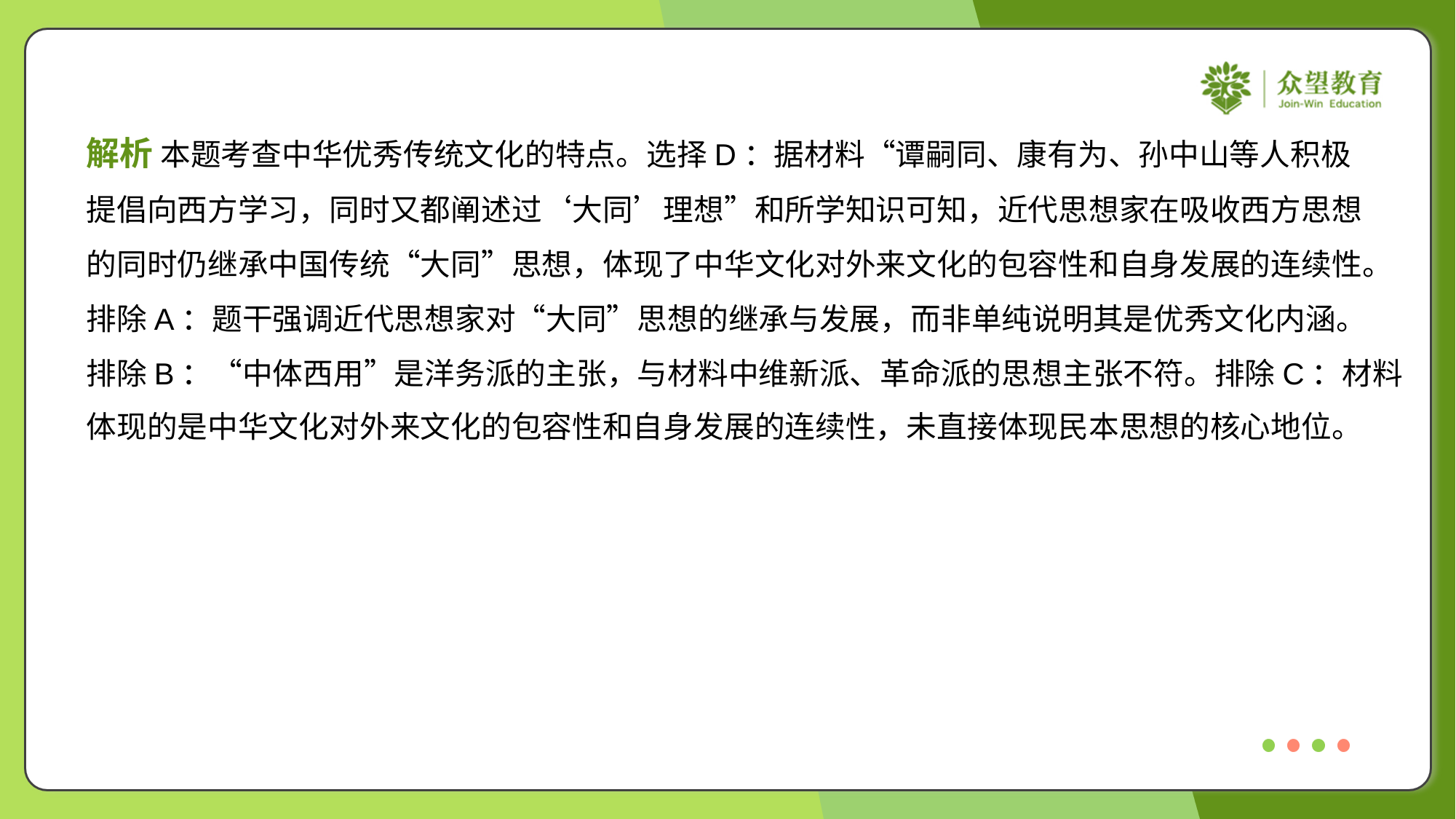

解析 本题考查中华优秀传统文化的特点。选择D：据材料“谭嗣同、康有为、孙中山等人积极
提倡向西方学习，同时又都阐述过‘大同’理想”和所学知识可知，近代思想家在吸收西方思想
的同时仍继承中国传统“大同”思想，体现了中华文化对外来文化的包容性和自身发展的连续性。
排除A：题干强调近代思想家对“大同”思想的继承与发展，而非单纯说明其是优秀文化内涵。
排除B：“中体西用”是洋务派的主张，与材料中维新派、革命派的思想主张不符。排除C：材料
体现的是中华文化对外来文化的包容性和自身发展的连续性，未直接体现民本思想的核心地位。